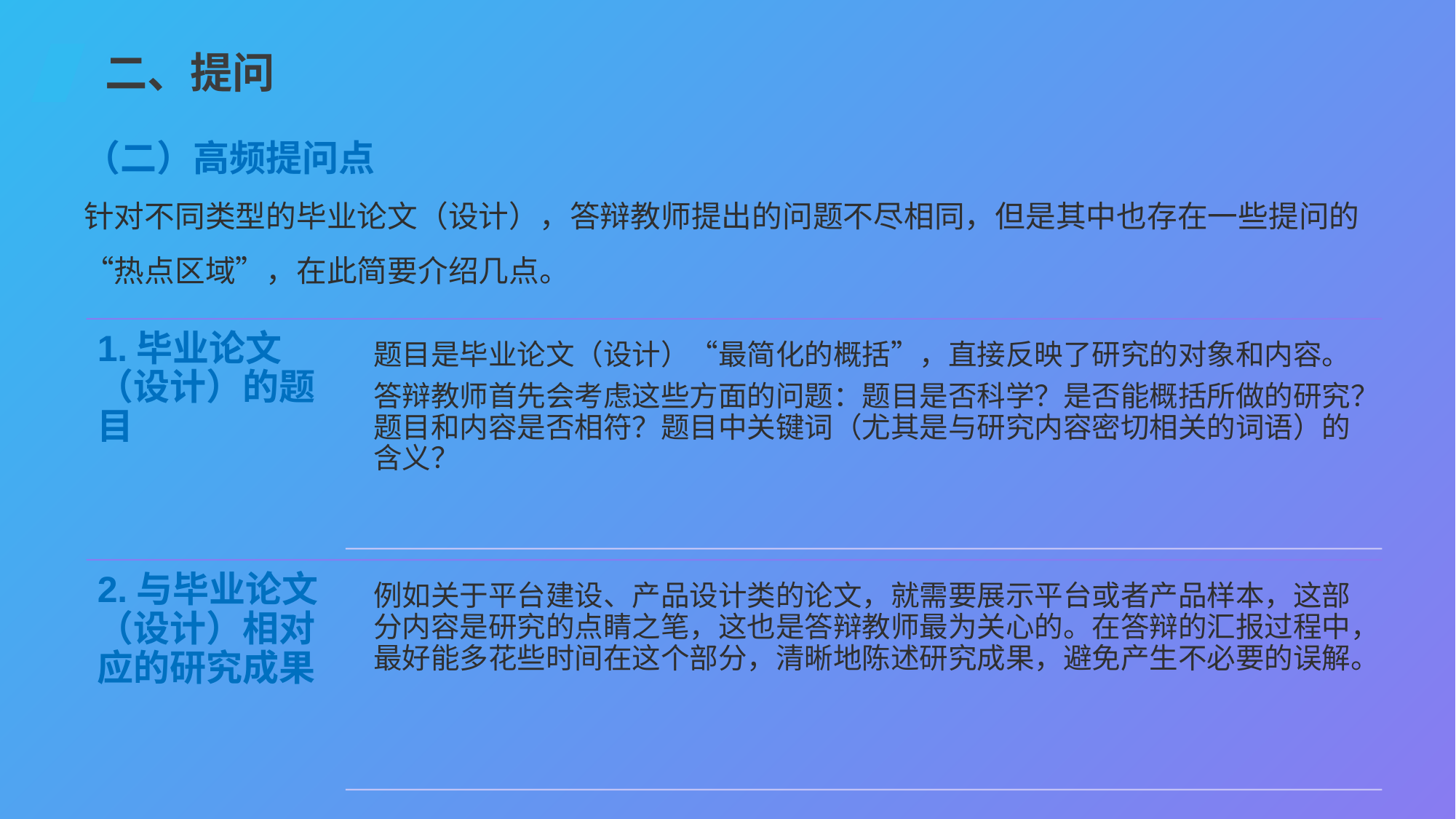

二、提问
（二）高频提问点
针对不同类型的毕业论文（设计），答辩教师提出的问题不尽相同，但是其中也存在一些提问的“热点区域”，在此简要介绍几点。
1.毕业论文（设计）的题目
题目是毕业论文（设计）“最简化的概括”，直接反映了研究的对象和内容。
答辩教师首先会考虑这些方面的问题：题目是否科学？是否能概括所做的研究？题目和内容是否相符？题目中关键词（尤其是与研究内容密切相关的词语）的含义？
2.与毕业论文（设计）相对应的研究成果
例如关于平台建设、产品设计类的论文，就需要展示平台或者产品样本，这部分内容是研究的点睛之笔，这也是答辩教师最为关心的。在答辩的汇报过程中，最好能多花些时间在这个部分，清晰地陈述研究成果，避免产生不必要的误解。